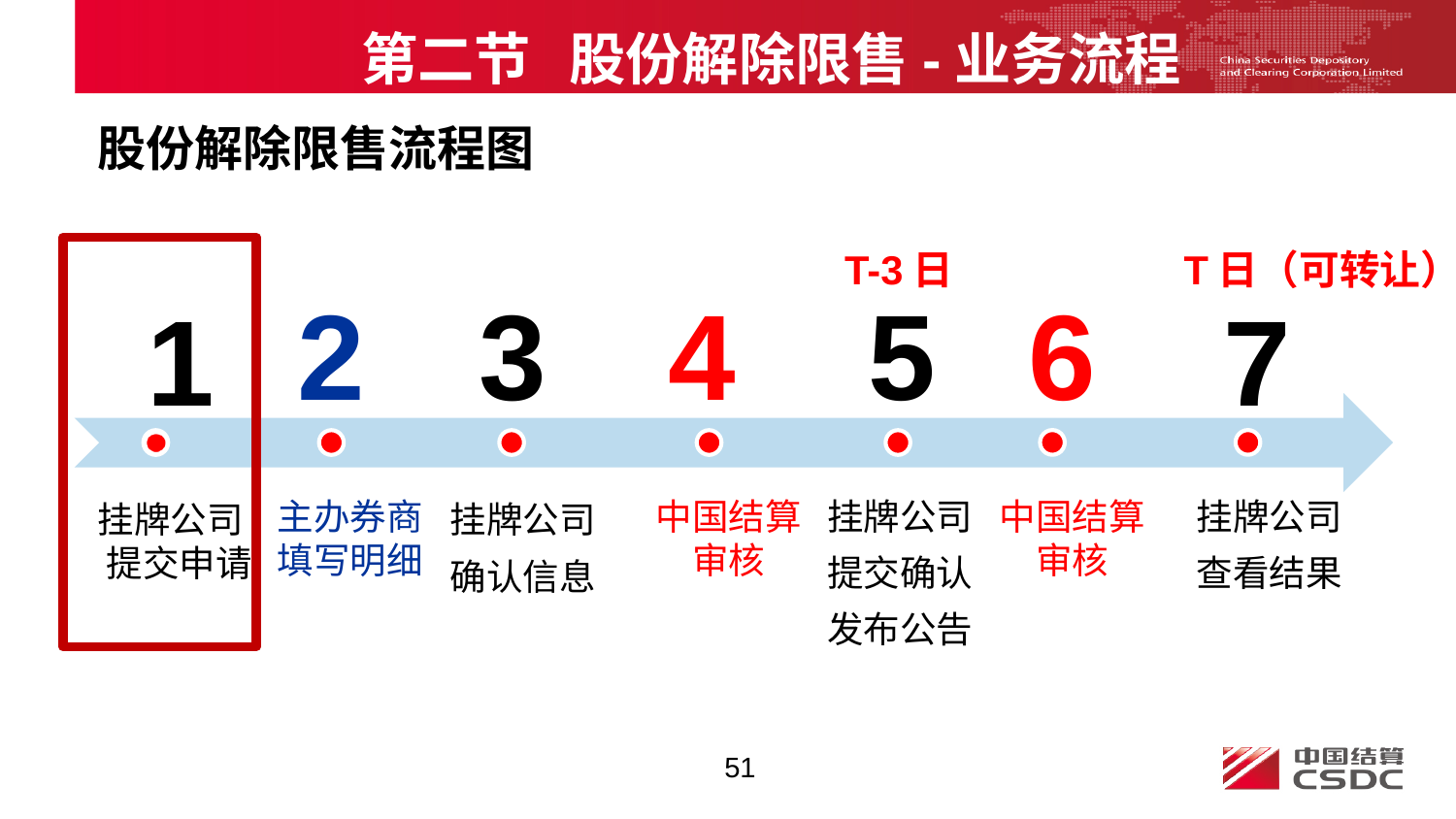

第二节   股份解除限售-业务流程
股份解除限售流程图

T-3日
T日（可转让）
2
3
4
5
6
1
7

挂牌公司
提交确认
发布公告
挂牌公司
查看结果
主办券商
填写明细

中国结算
审核

中国结算
审核
挂牌公司
确认信息
挂牌公司
 提交申请
51